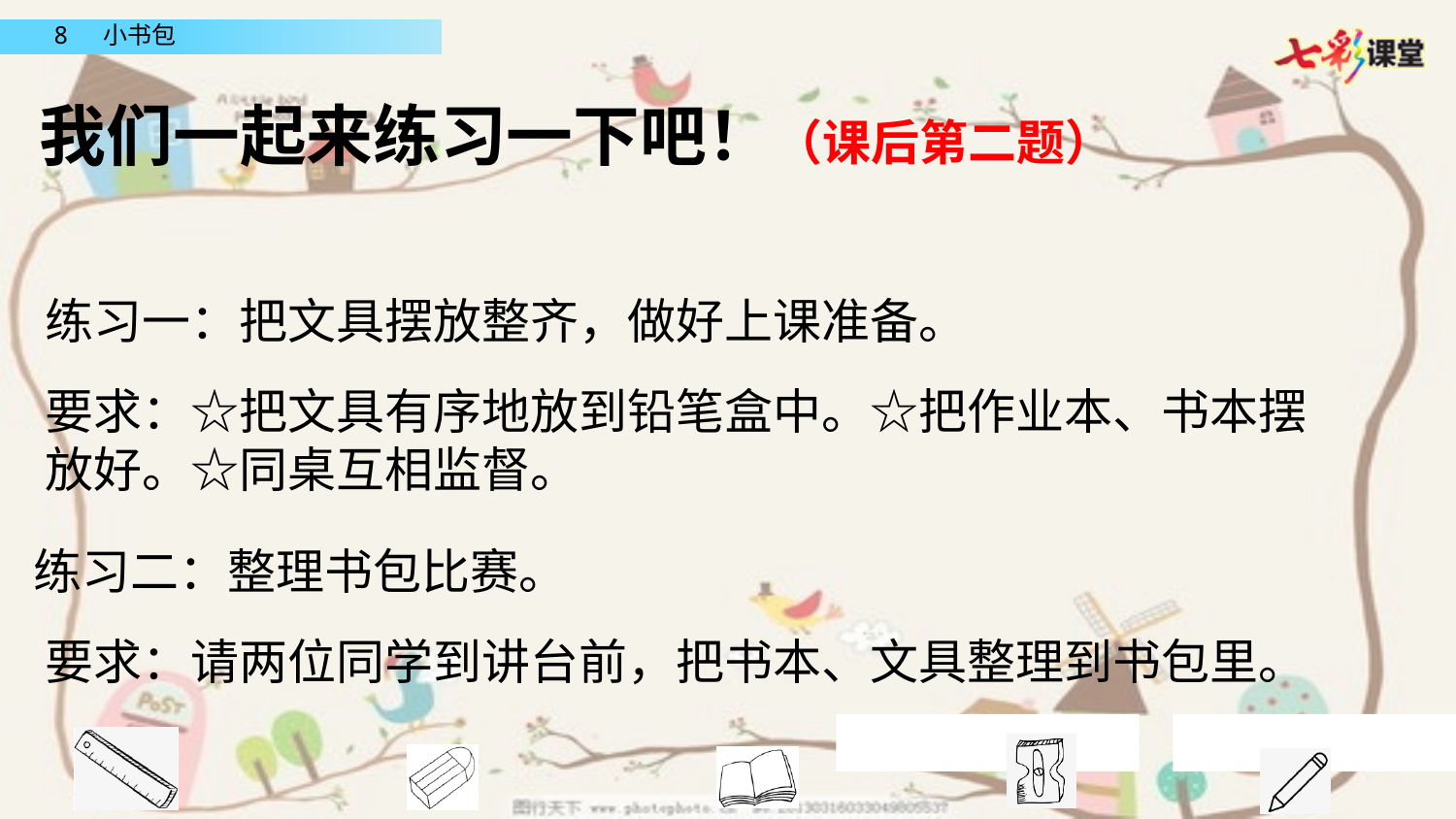

我们一起来练习一下吧！（课后第二题）
练习一：把文具摆放整齐，做好上课准备。
要求：☆把文具有序地放到铅笔盒中。☆把作业本、书本摆放好。☆同桌互相监督。
练习二：整理书包比赛。
要求：请两位同学到讲台前，把书本、文具整理到书包里。